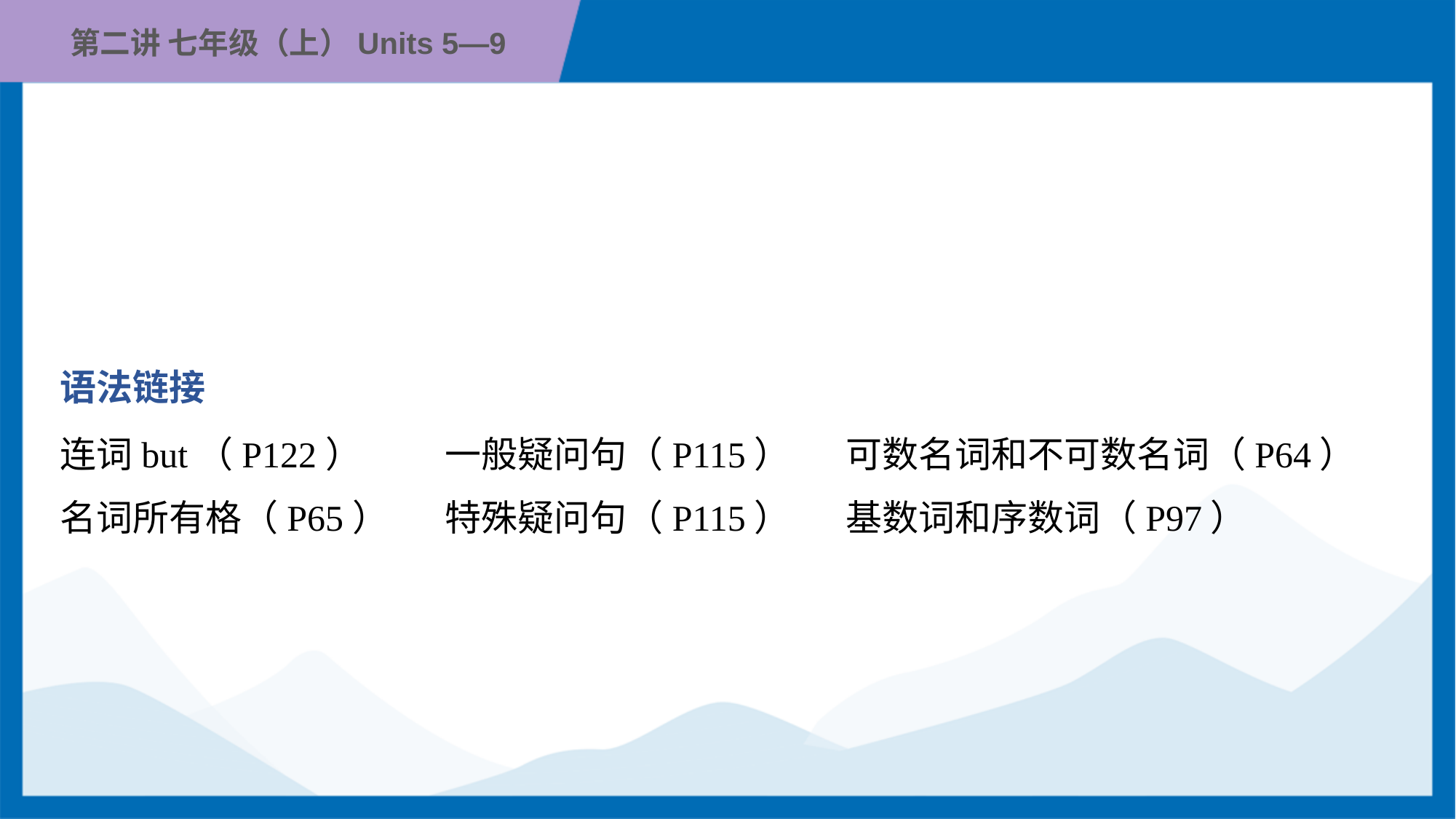

语法链接
连词but（P122）	一般疑问句（P115）	可数名词和不可数名词（P64）
名词所有格（P65）	特殊疑问句（P115）	基数词和序数词（P97）